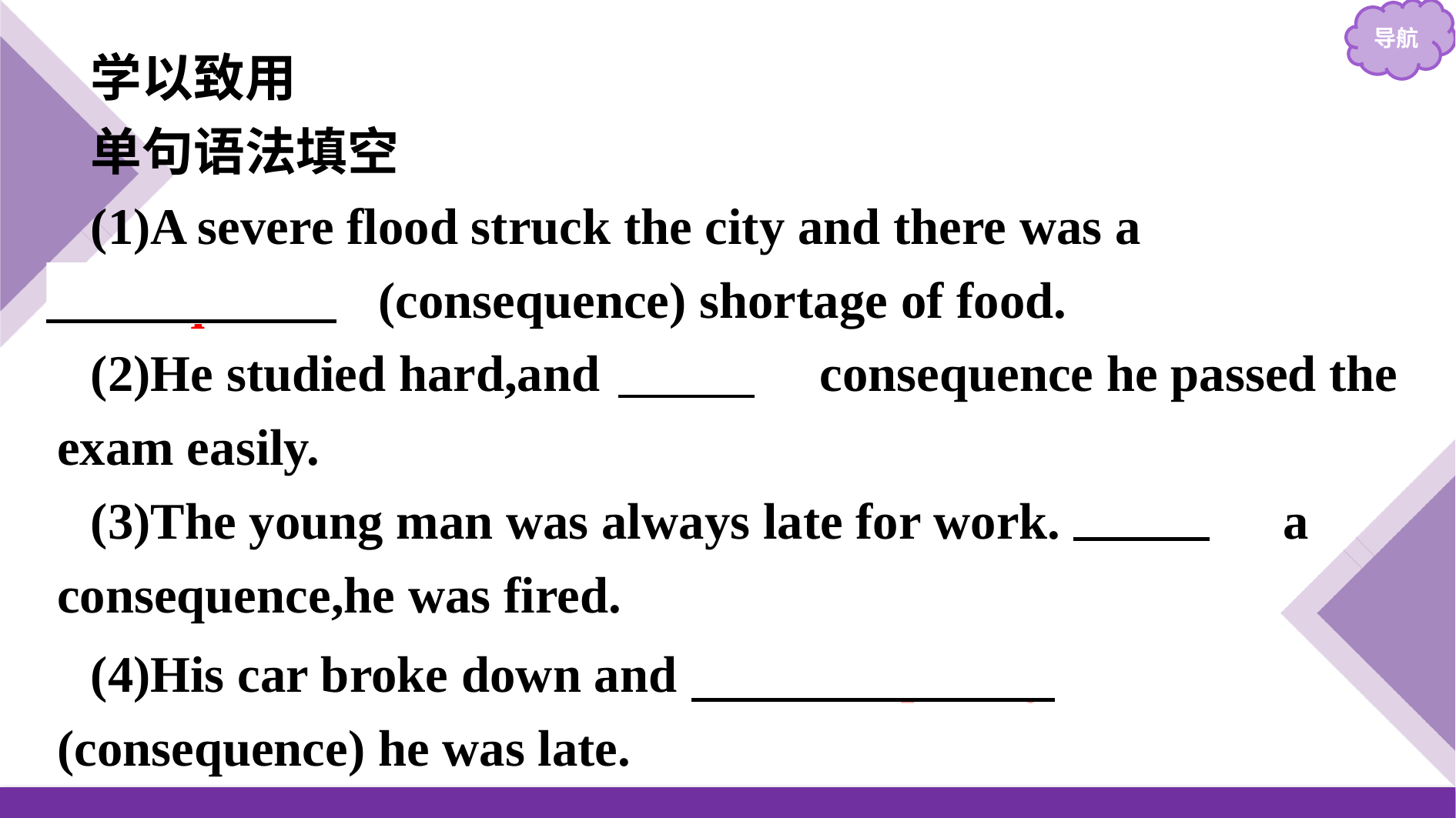

学以致用
单句语法填空
(1)A severe flood struck the city and there was a 　consequent　(consequence) shortage of food.
(2)He studied hard,and 　in　 consequence he passed the exam easily.
(3)The young man was always late for work.　As　 a consequence,he was fired.

(4)His car broke down and 　consequently　(consequence) he was late.